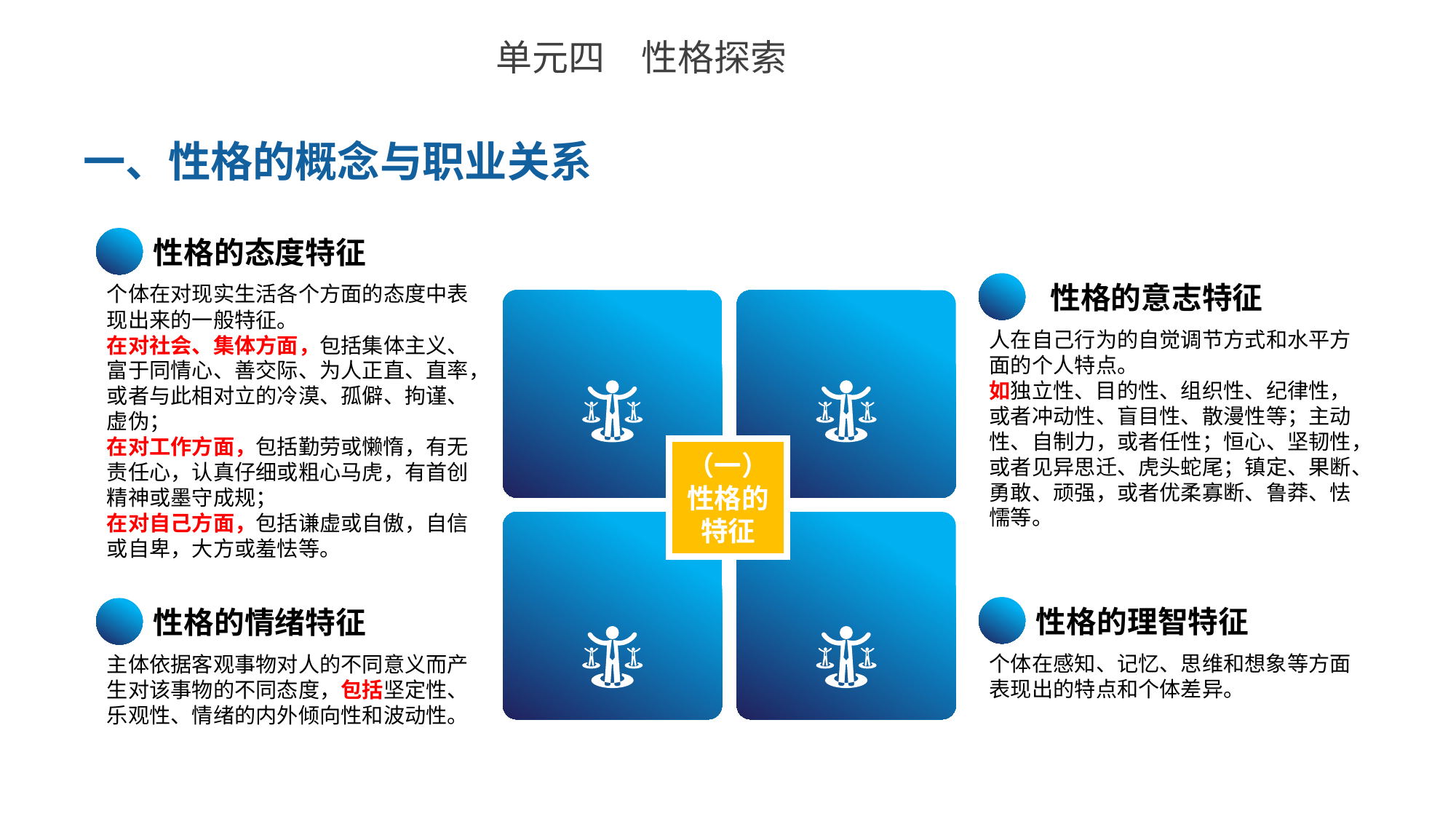

单元四　性格探索
一、性格的概念与职业关系

性格的态度特征
个体在对现实生活各个方面的态度中表现出来的一般特征。
在对社会、集体方面，包括集体主义、富于同情心、善交际、为人正直、直率，或者与此相对立的冷漠、孤僻、拘谨、虚伪；
在对工作方面，包括勤劳或懒惰，有无责任心，认真仔细或粗心马虎，有首创精神或墨守成规；
在对自己方面，包括谦虚或自傲，自信或自卑，大方或羞怯等。

 性格的意志特征
人在自己行为的自觉调节方式和水平方面的个人特点。
如独立性、目的性、组织性、纪律性，或者冲动性、盲目性、散漫性等；主动性、自制力，或者任性；恒心、坚韧性，或者见异思迁、虎头蛇尾；镇定、果断、勇敢、顽强，或者优柔寡断、鲁莽、怯懦等。

（一）性格的特征

性格的理智特征
个体在感知、记忆、思维和想象等方面表现出的特点和个体差异。

性格的情绪特征
主体依据客观事物对人的不同意义而产生对该事物的不同态度，包括坚定性、乐观性、情绪的内外倾向性和波动性。